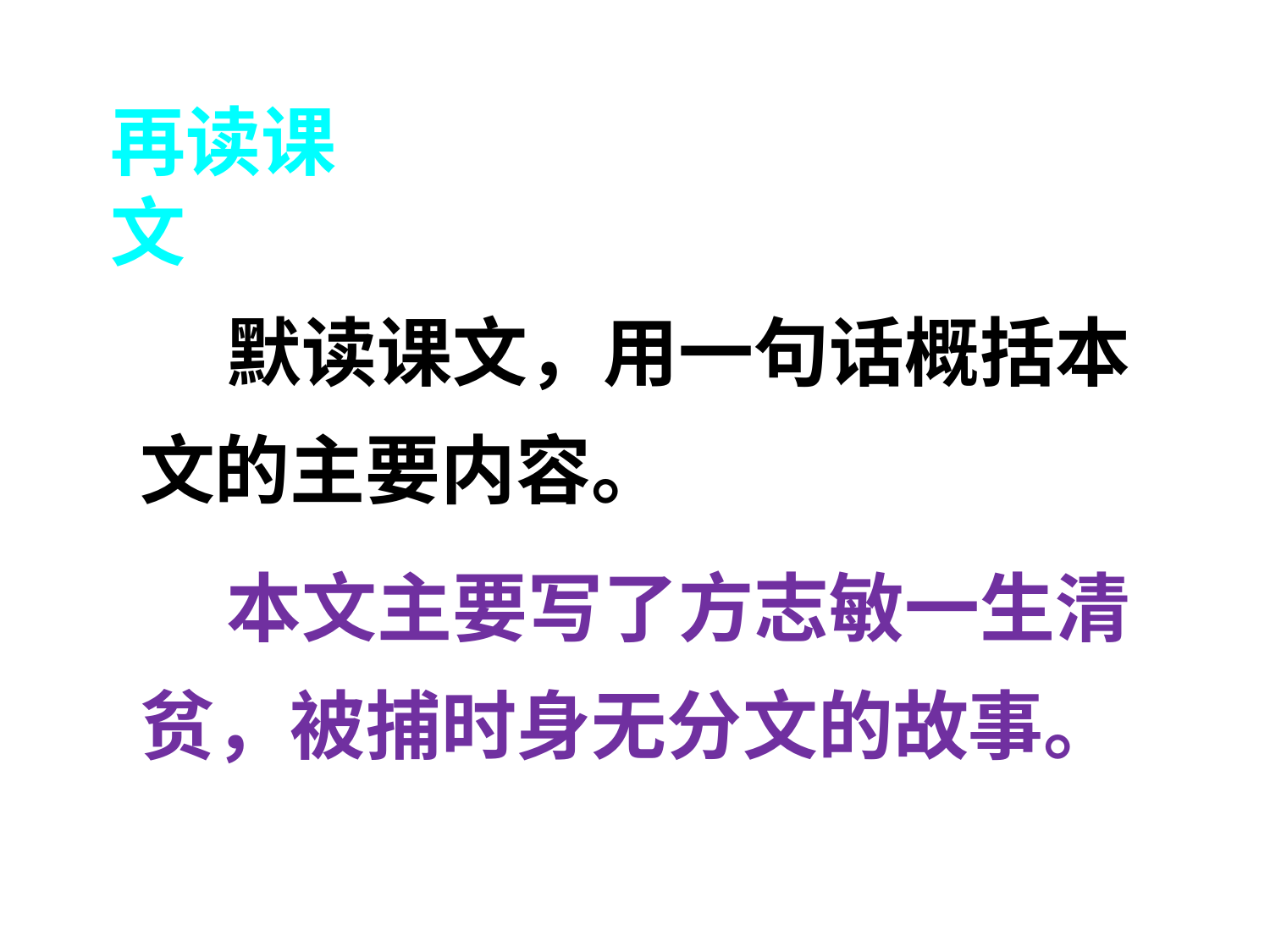

再读课文
    默读课文，用一句话概括本文的主要内容。
    本文主要写了方志敏一生清贫，被捕时身无分文的故事。